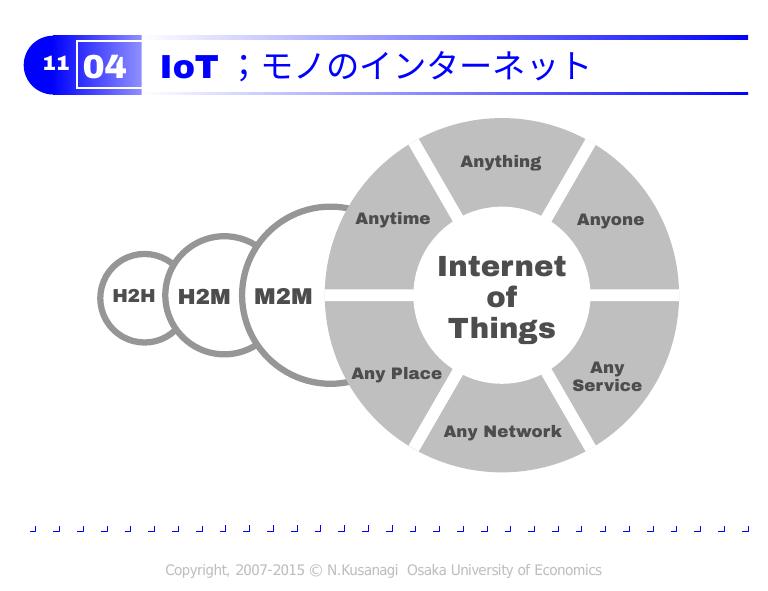

# 04   IoT；モノのインターネット

Internet
of
Things
Anything
Anytime
Anyone
Any
Service
Any Place
Any Network

H2H
H2M
M2M